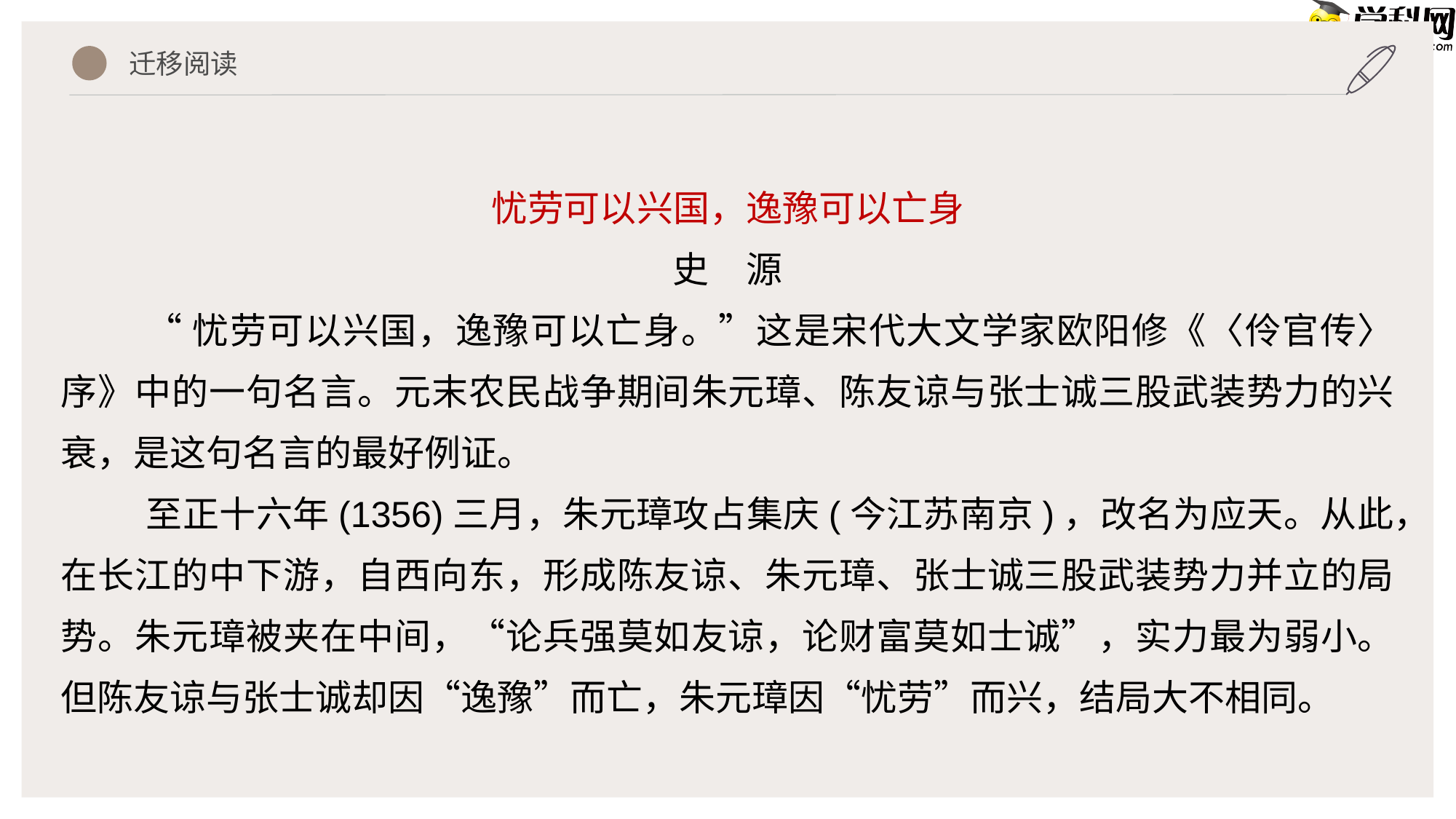

迁移阅读

忧劳可以兴国，逸豫可以亡身
史　源
“忧劳可以兴国，逸豫可以亡身。”这是宋代大文学家欧阳修《〈伶官传〉序》中的一句名言。元末农民战争期间朱元璋、陈友谅与张士诚三股武装势力的兴衰，是这句名言的最好例证。
至正十六年(1356)三月，朱元璋攻占集庆(今江苏南京)，改名为应天。从此，在长江的中下游，自西向东，形成陈友谅、朱元璋、张士诚三股武装势力并立的局势。朱元璋被夹在中间，“论兵强莫如友谅，论财富莫如士诚”，实力最为弱小。但陈友谅与张士诚却因“逸豫”而亡，朱元璋因“忧劳”而兴，结局大不相同。